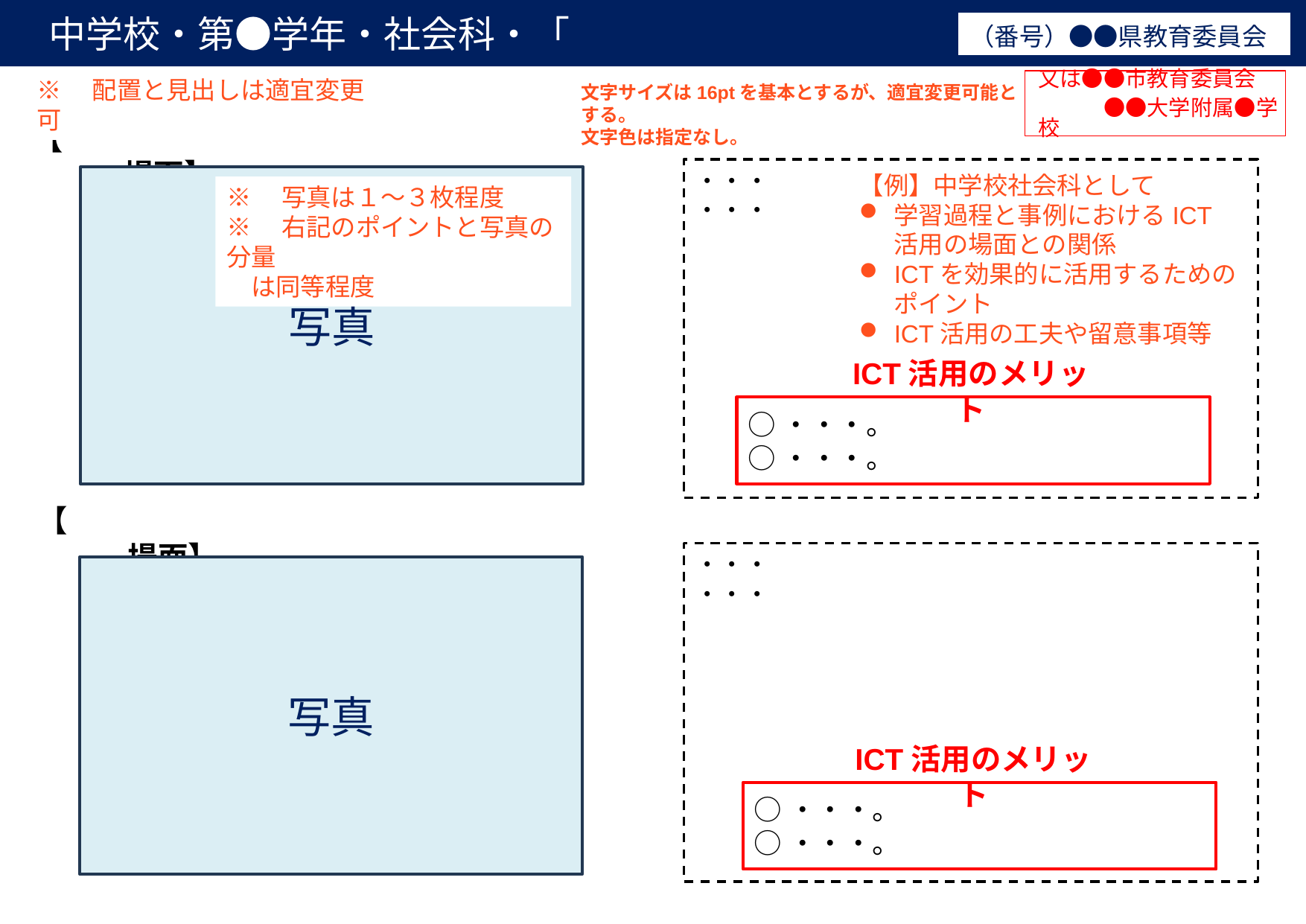

中学校・第●学年・社会科・「　　　　　　　　　　　　　　　」②
（番号）●●県教育委員会
※　配置と見出しは適宜変更可
又は●●市教育委員会
　　　●●大学附属●学校
文字サイズは16ptを基本とするが、適宜変更可能とする。
文字色は指定なし。
【　　　　　　　　　　　　　　　　　場面】
・・・
・・・

【例】中学校社会科として
学習過程と事例におけるICT活用の場面との関係
ICTを効果的に活用するためのポイント
ICT活用の工夫や留意事項等
写真
※　写真は１～３枚程度
※　右記のポイントと写真の分量
　は同等程度
ICT活用のメリット
○・・・。
○・・・。
【　　　　　　　　　　　　　　　　　場面】
・・・
・・・

写真
ICT活用のメリット
○・・・。
○・・・。
2